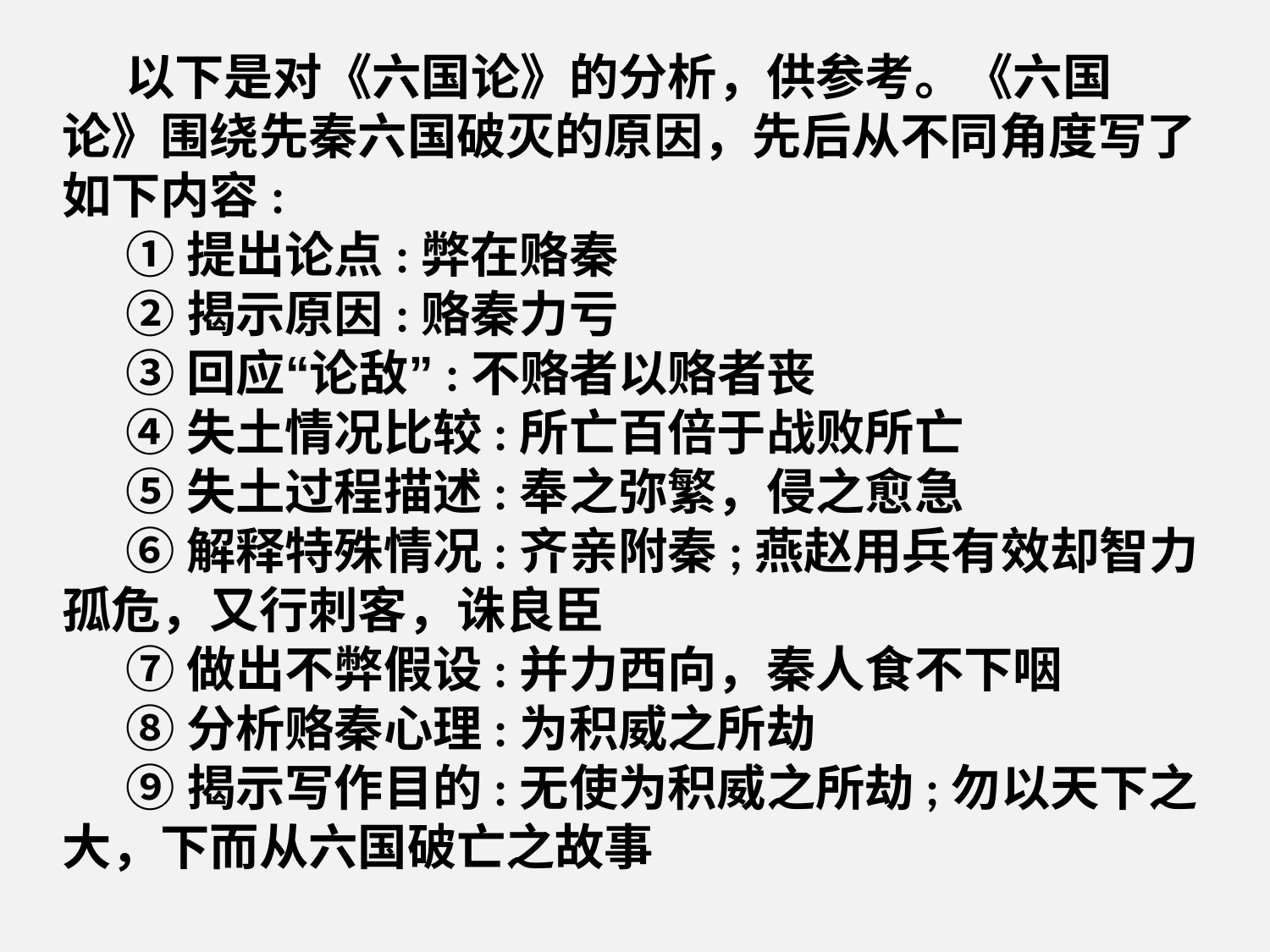

以下是对《六国论》的分析，供参考。《六国论》围绕先秦六国破灭的原因，先后从不同角度写了如下内容:
①提出论点:弊在赂秦
②揭示原因:赂秦力亏
③回应“论敌”:不赂者以赂者丧
④失土情况比较:所亡百倍于战败所亡
⑤失土过程描述:奉之弥繁，侵之愈急
⑥解释特殊情况:齐亲附秦;燕赵用兵有效却智力孤危，又行刺客，诛良臣
⑦做出不弊假设:并力西向，秦人食不下咽
⑧分析赂秦心理:为积威之所劫
⑨揭示写作目的:无使为积威之所劫;勿以天下之大，下而从六国破亡之故事